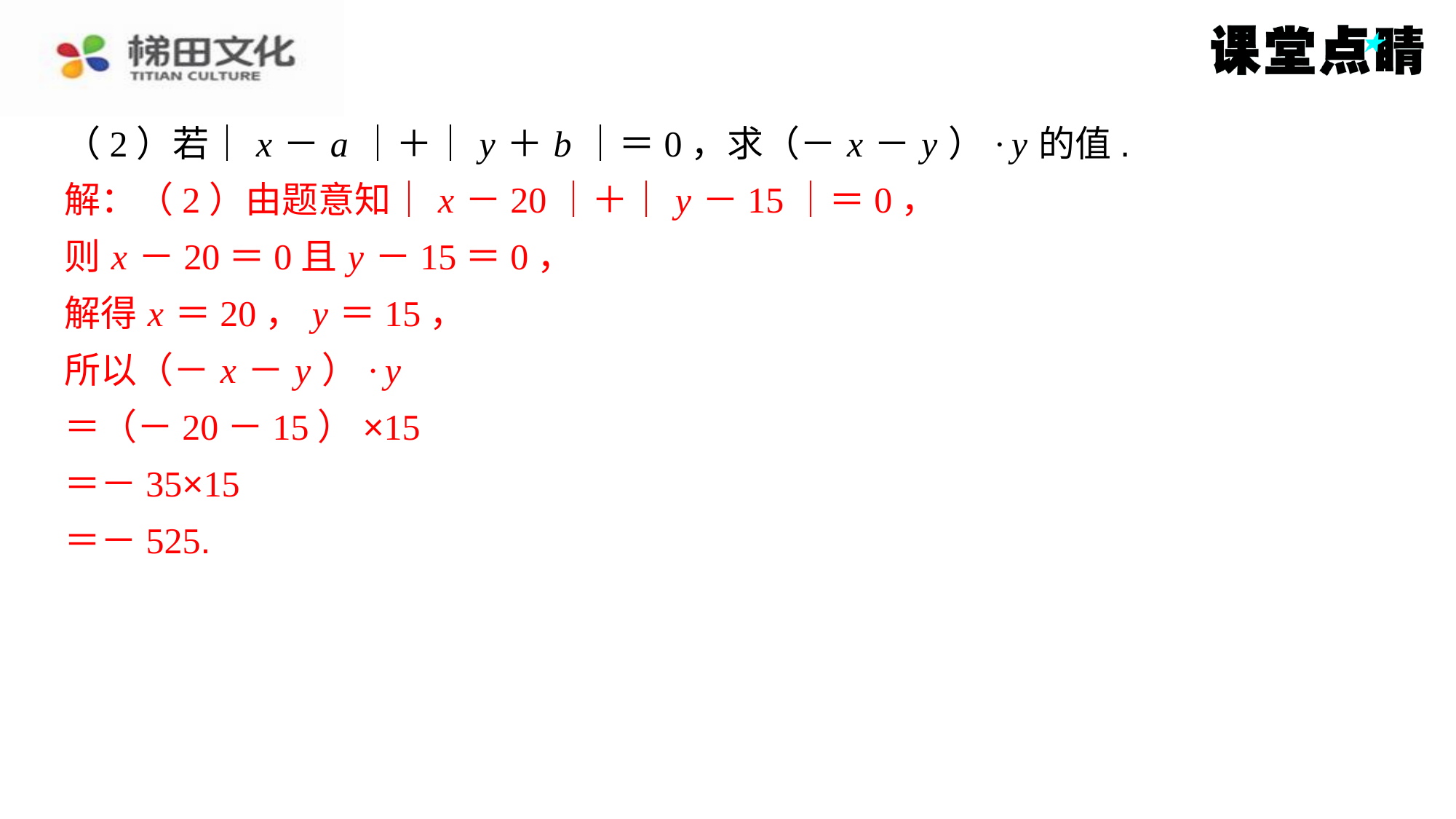

（2）若｜ x － a ｜＋｜ y ＋ b ｜＝0，求（－ x － y ）· y 的值.
解：（2）由题意知｜ x －20｜＋｜ y －15｜＝0，
则 x －20＝0且 y －15＝0，
解得 x ＝20， y ＝15，
所以（－ x － y ）· y
＝（－20－15）×15
＝－35×15
＝－525.
解：（2）由题意知｜ x －20｜＋｜ y －15｜＝0，
则 x －20＝0且 y －15＝0，
解得 x ＝20， y ＝15，
所以（－ x － y ）· y
＝（－20－15）×15
＝－35×15
＝－525.